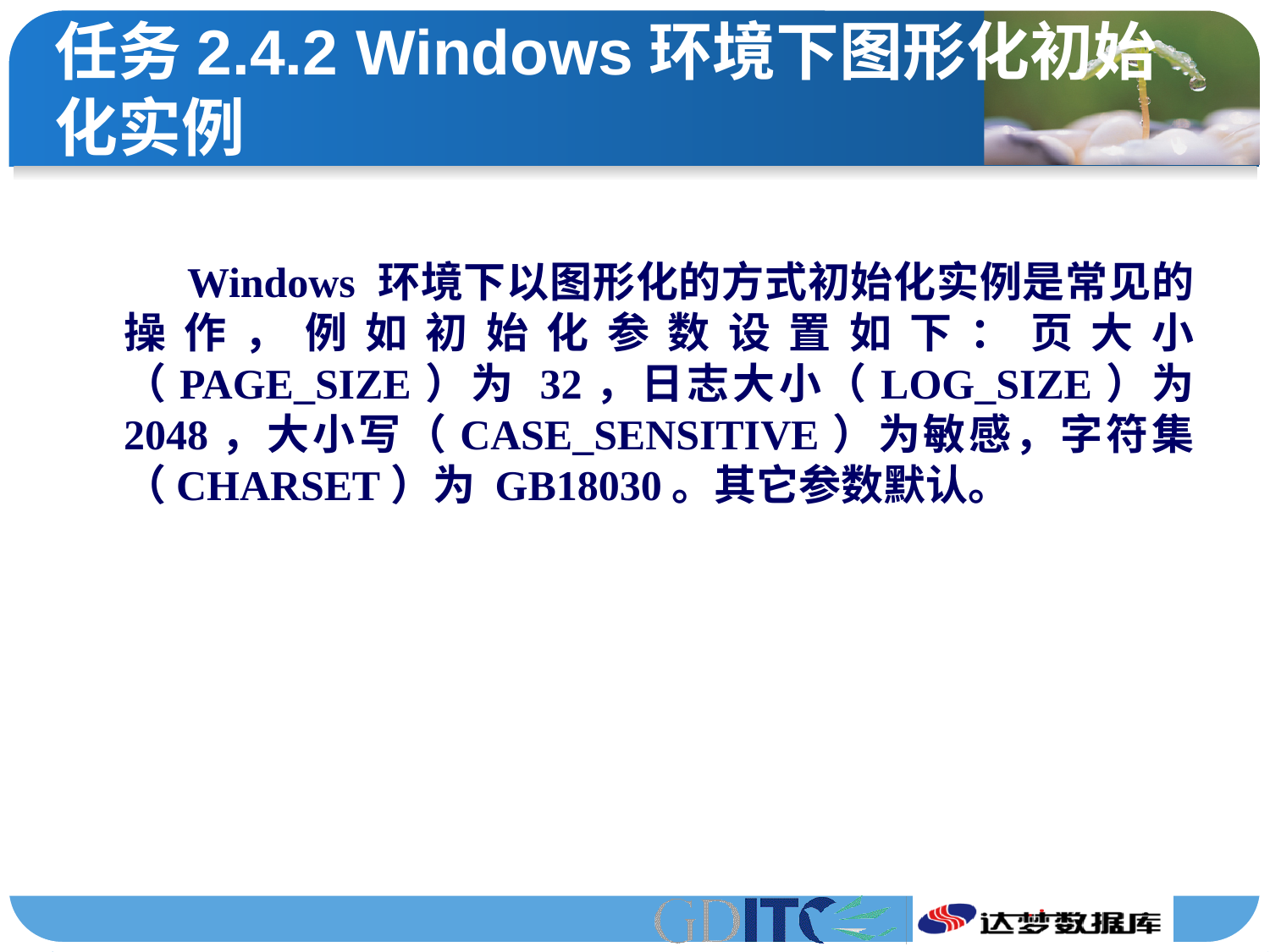

# 任务2.4.2 Windows环境下图形化初始化实例

Windows 环境下以图形化的方式初始化实例是常见的操作，例如初始化参数设置如下：页大小（PAGE_SIZE）为 32，日志大小（LOG_SIZE）为 2048，大小写（CASE_SENSITIVE）为敏感，字符集（CHARSET）为 GB18030。其它参数默认。